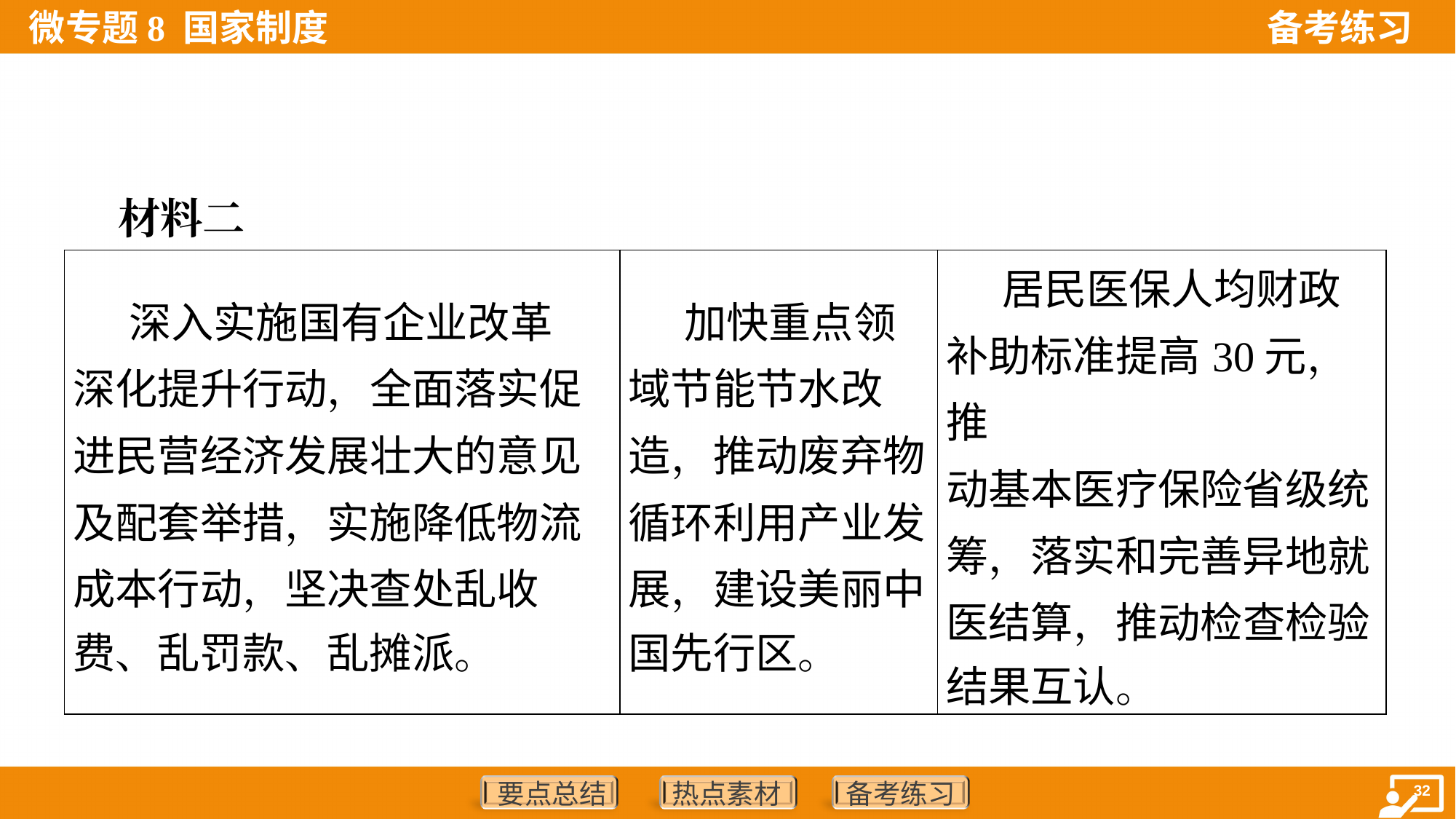

材料二
| 深入实施国有企业改革 深化提升行动，全面落实促 进民营经济发展壮大的意见 及配套举措，实施降低物流 成本行动，坚决查处乱收 费、乱罚款、乱摊派。 | 加快重点领 域节能节水改 造，推动废弃物 循环利用产业发 展，建设美丽中 国先行区。 | 居民医保人均财政 补助标准提高30元，推 动基本医疗保险省级统 筹，落实和完善异地就 医结算，推动检查检验 结果互认。 |
| --- | --- | --- |